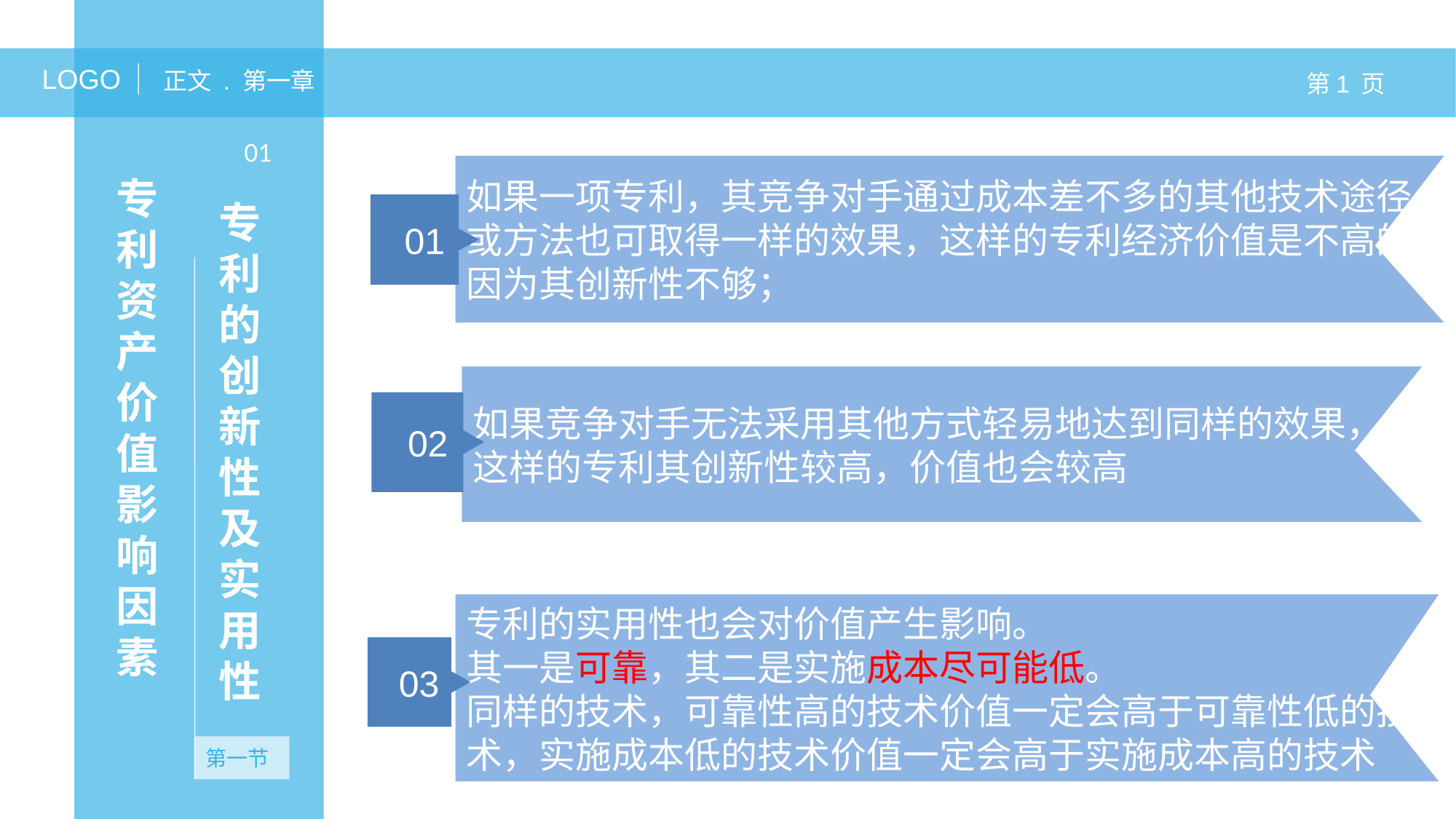

LOGO
正文 . 第一章

第1 页
专利资产价值影响因素
01
如果一项专利，其竞争对手通过成本差不多的其他技术途径或方法也可取得一样的效果，这样的专利经济价值是不高的，因为其创新性不够；
01
专利的创新性及实用性

如果竞争对手无法采用其他方式轻易地达到同样的效果，这样的专利其创新性较高，价值也会较高
02
无资产
专利的实用性也会对价值产生影响。
其一是可靠，其二是实施成本尽可能低。
同样的技术，可靠性高的技术价值一定会高于可靠性低的技术，实施成本低的技术价值一定会高于实施成本高的技术
03
第一节